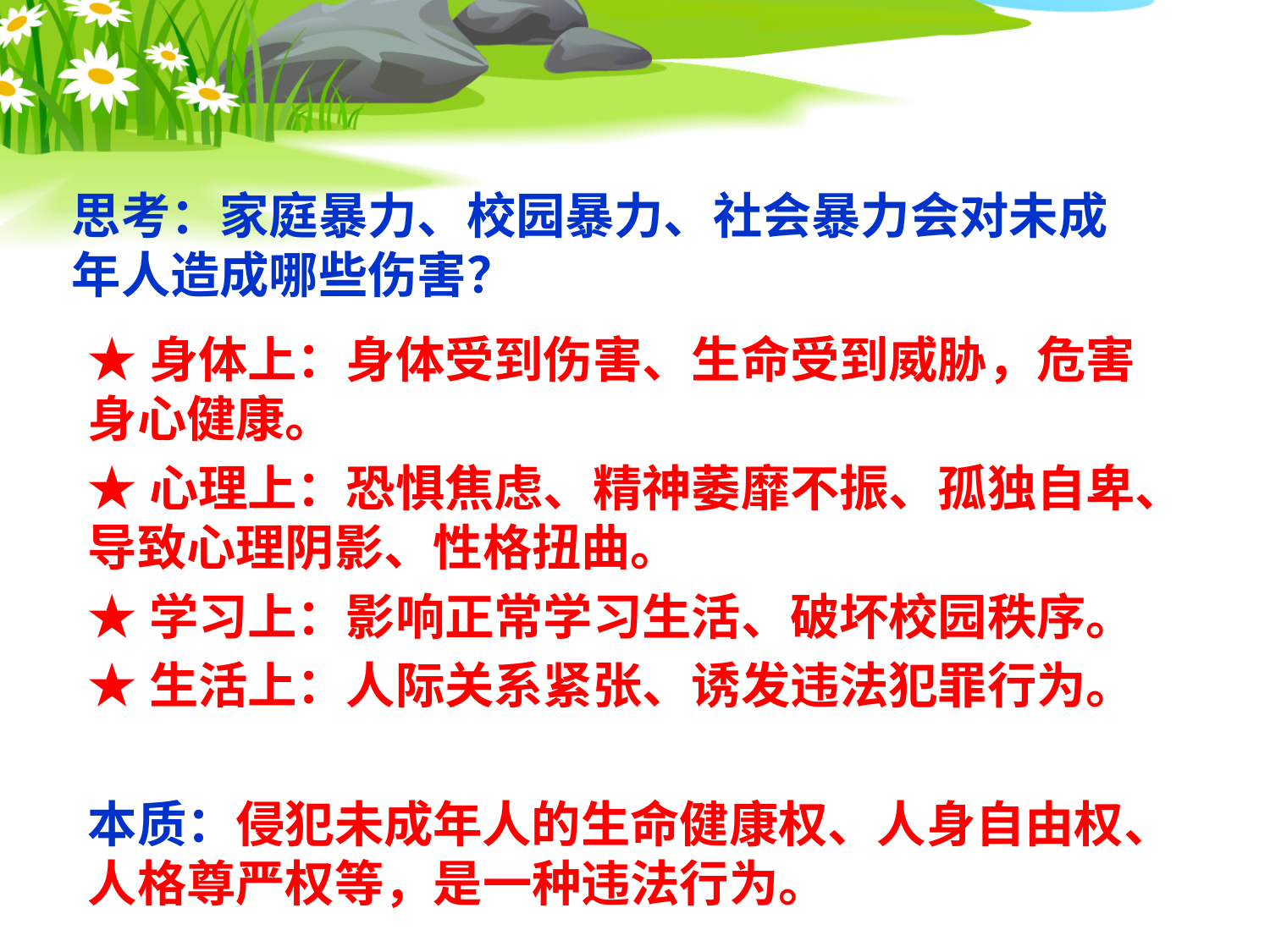

思考：家庭暴力、校园暴力、社会暴力会对未成年人造成哪些伤害？
★身体上：身体受到伤害、生命受到威胁，危害身心健康。
★心理上：恐惧焦虑、精神萎靡不振、孤独自卑、导致心理阴影、性格扭曲。
★学习上：影响正常学习生活、破坏校园秩序。
★生活上：人际关系紧张、诱发违法犯罪行为。

本质：侵犯未成年人的生命健康权、人身自由权、人格尊严权等，是一种违法行为。